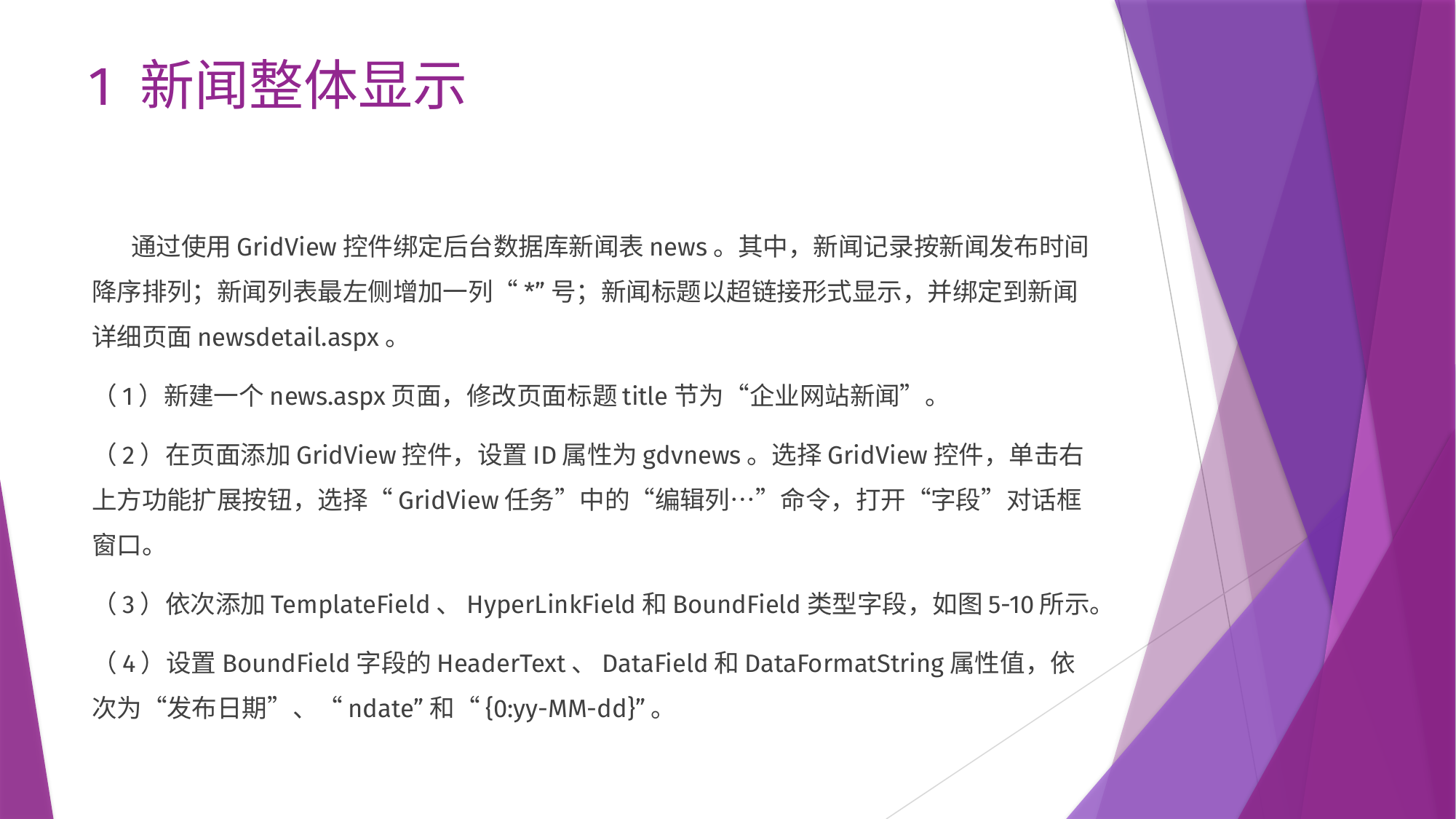

# 1 新闻整体显示
      通过使用GridView控件绑定后台数据库新闻表news。其中，新闻记录按新闻发布时间降序排列；新闻列表最左侧增加一列“*”号；新闻标题以超链接形式显示，并绑定到新闻详细页面newsdetail.aspx。
（1）新建一个news.aspx页面，修改页面标题title节为“企业网站新闻”。
（2）在页面添加GridView控件，设置ID属性为gdvnews。选择GridView控件，单击右上方功能扩展按钮，选择“GridView任务”中的“编辑列…”命令，打开“字段”对话框窗口。
（3）依次添加TemplateField、HyperLinkField和BoundField类型字段，如图5-10所示。
（4）设置BoundField字段的HeaderText、DataField和DataFormatString属性值，依次为“发布日期”、“ndate”和“{0:yy-MM-dd}”。